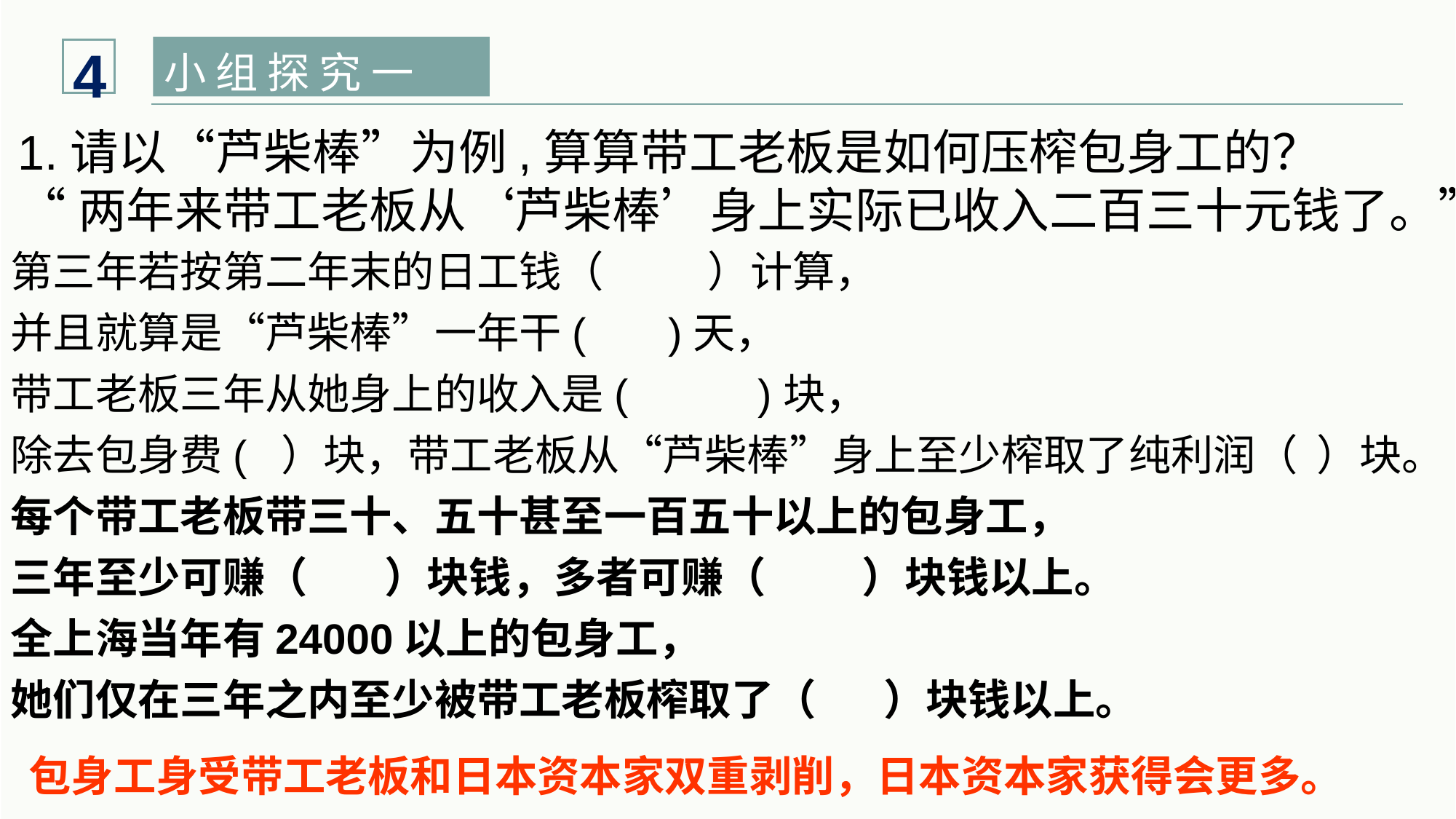

4
小 组 探 究 一

1.请以“芦柴棒”为例,算算带工老板是如何压榨包身工的？
“两年来带工老板从‘芦柴棒’身上实际已收入二百三十元钱了。”
第三年若按第二年末的日工钱（           ）计算，
并且就算是“芦柴棒”一年干(       )天，
带工老板三年从她身上的收入是(           )块，
除去包身费(  ）块，带工老板从“芦柴棒”身上至少榨取了纯利润（  ）块。
每个带工老板带三十、五十甚至一百五十以上的包身工，
三年至少可赚（        ）块钱，多者可赚（          ）块钱以上。
全上海当年有24000以上的包身工，
她们仅在三年之内至少被带工老板榨取了（       ）块钱以上。
包身工身受带工老板和日本资本家双重剥削，日本资本家获得会更多。